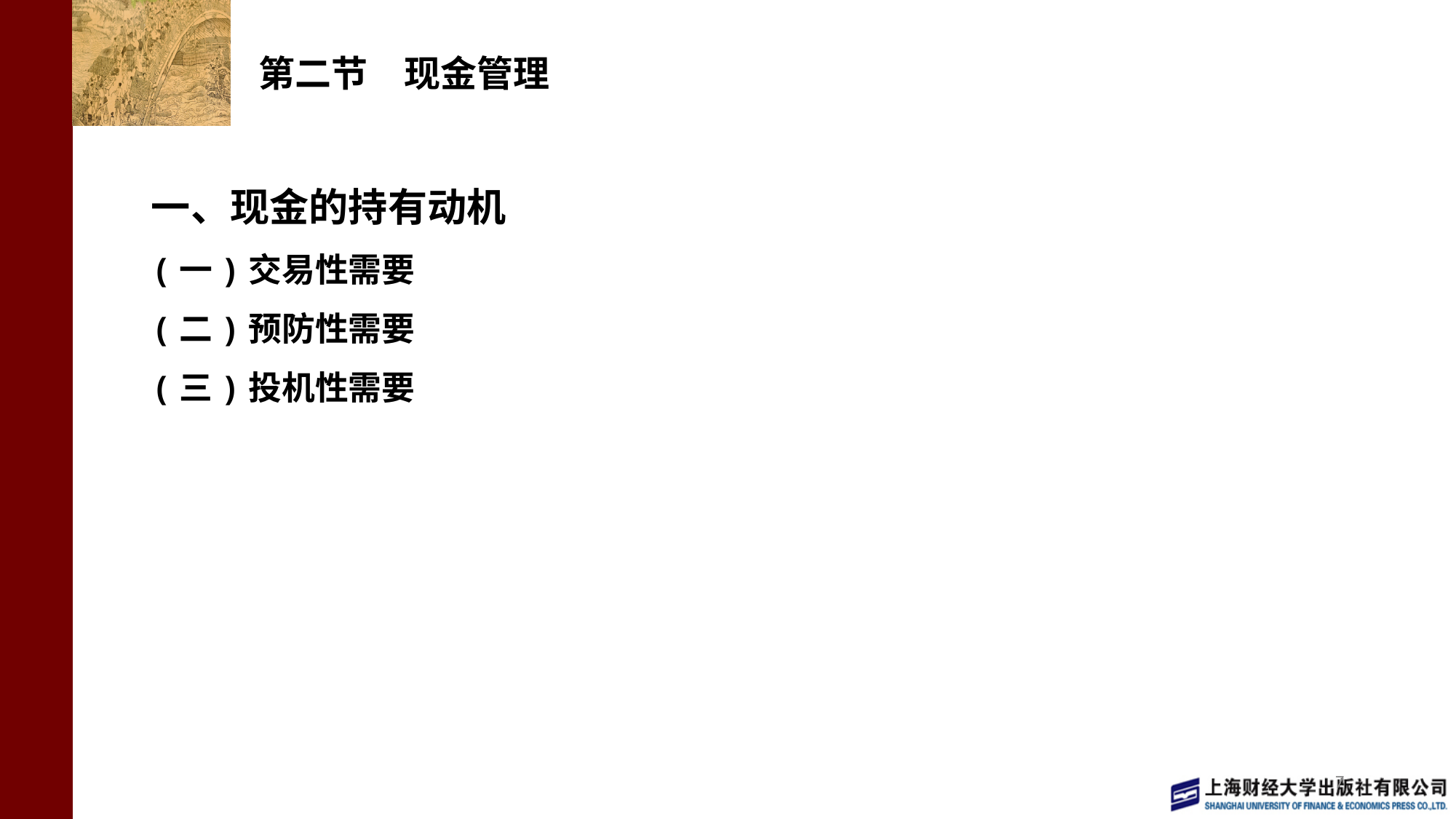

# 第二节　现金管理
一、现金的持有动机
(一)交易性需要
(二)预防性需要
(三)投机性需要

7